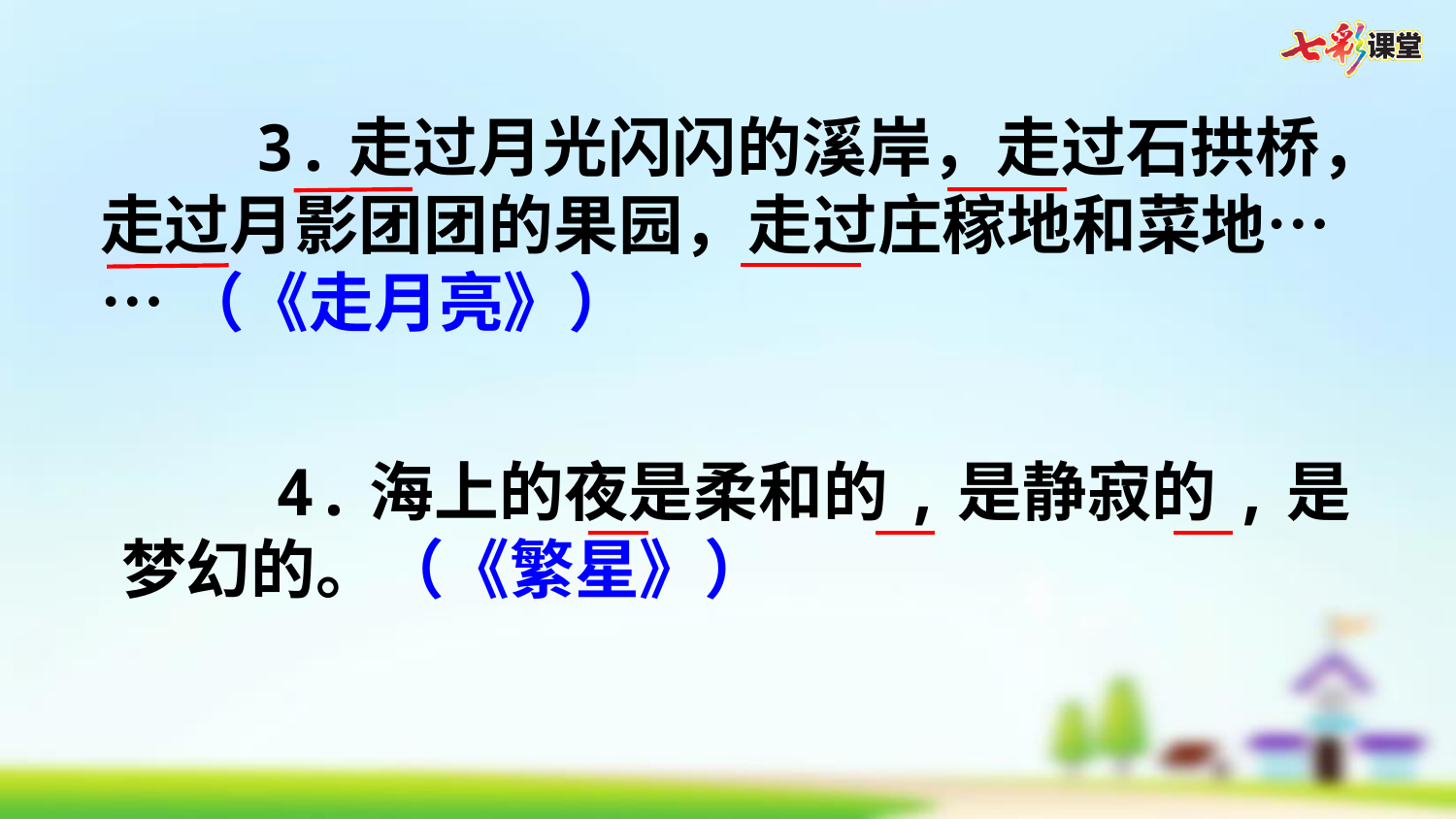

3.走过月光闪闪的溪岸，走过石拱桥，走过月影团团的果园，走过庄稼地和菜地…… （《走月亮》）
    4.海上的夜是柔和的,是静寂的,是梦幻的。（《繁星》）